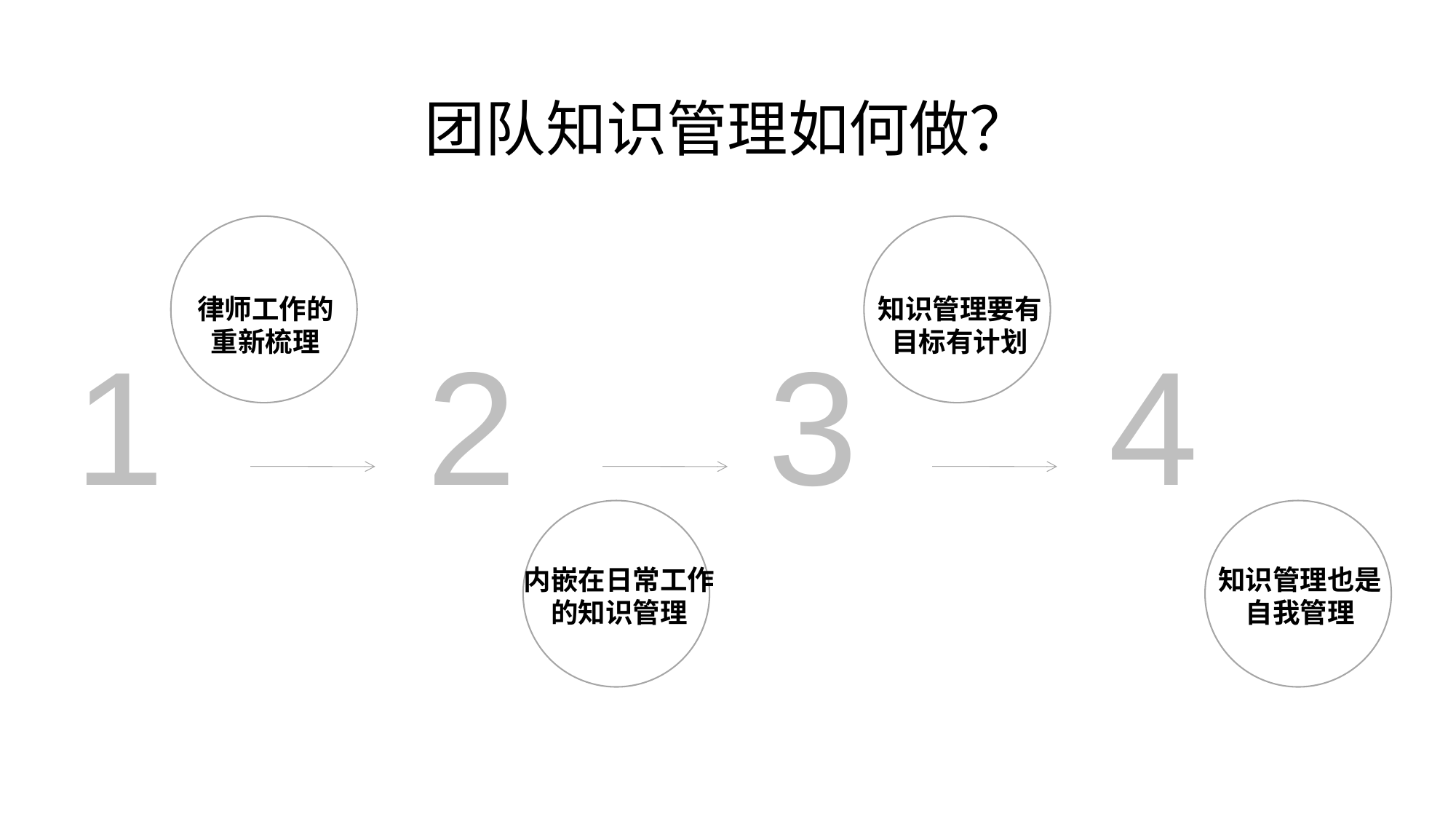

团队知识管理如何做？

律师工作的
重新梳理

知识管理要有
目标有计划
1
2
3
4

内嵌在日常工作
的知识管理

知识管理也是
自我管理